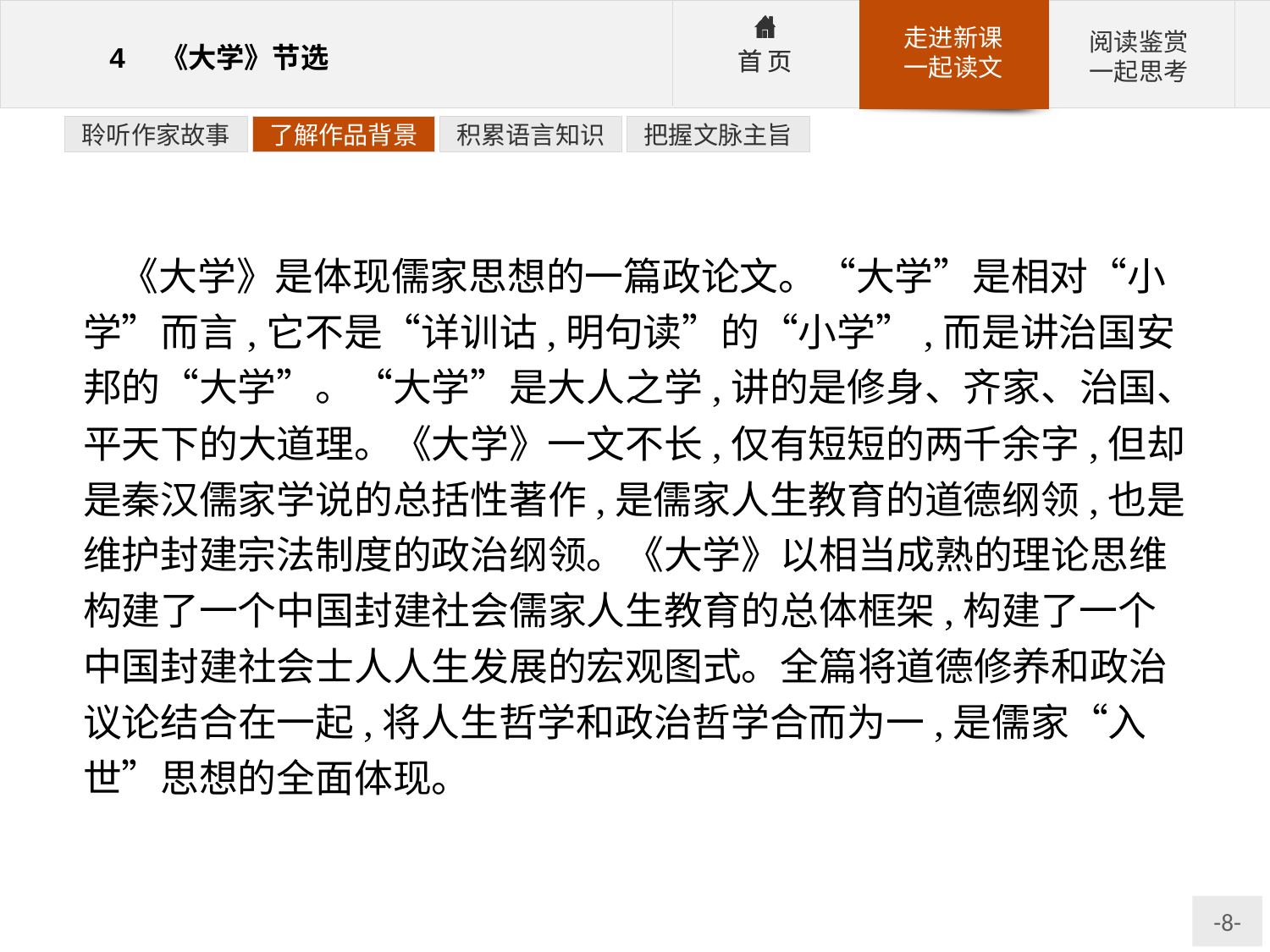

聆听作家故事
了解作品背景
积累语言知识
把握文脉主旨
《大学》是体现儒家思想的一篇政论文。“大学”是相对“小学”而言,它不是“详训诂,明句读”的“小学”,而是讲治国安邦的“大学”。“大学”是大人之学,讲的是修身、齐家、治国、平天下的大道理。《大学》一文不长,仅有短短的两千余字,但却是秦汉儒家学说的总括性著作,是儒家人生教育的道德纲领,也是维护封建宗法制度的政治纲领。《大学》以相当成熟的理论思维构建了一个中国封建社会儒家人生教育的总体框架,构建了一个中国封建社会士人人生发展的宏观图式。全篇将道德修养和政治议论结合在一起,将人生哲学和政治哲学合而为一,是儒家“入世”思想的全面体现。